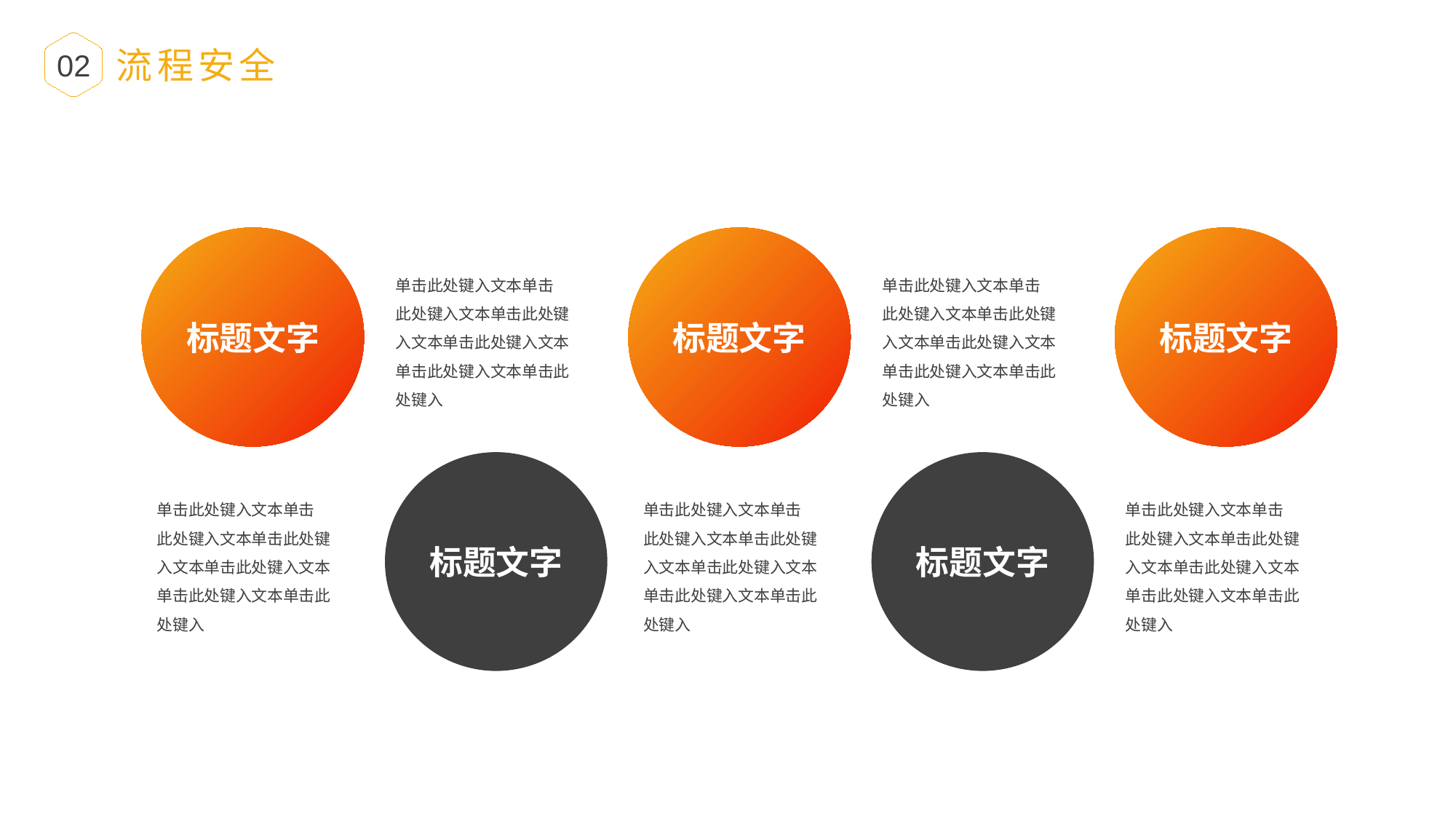

流程安全
02
标题文字
单击此处键入文本单击
此处键入文本单击此处键入文本单击此处键入文本单击此处键入文本单击此处键入
标题文字
单击此处键入文本单击
此处键入文本单击此处键入文本单击此处键入文本单击此处键入文本单击此处键入
标题文字
单击此处键入文本单击
此处键入文本单击此处键入文本单击此处键入文本单击此处键入文本单击此处键入
单击此处键入文本单击
此处键入文本单击此处键入文本单击此处键入文本单击此处键入文本单击此处键入
标题文字
单击此处键入文本单击
此处键入文本单击此处键入文本单击此处键入文本单击此处键入文本单击此处键入
标题文字